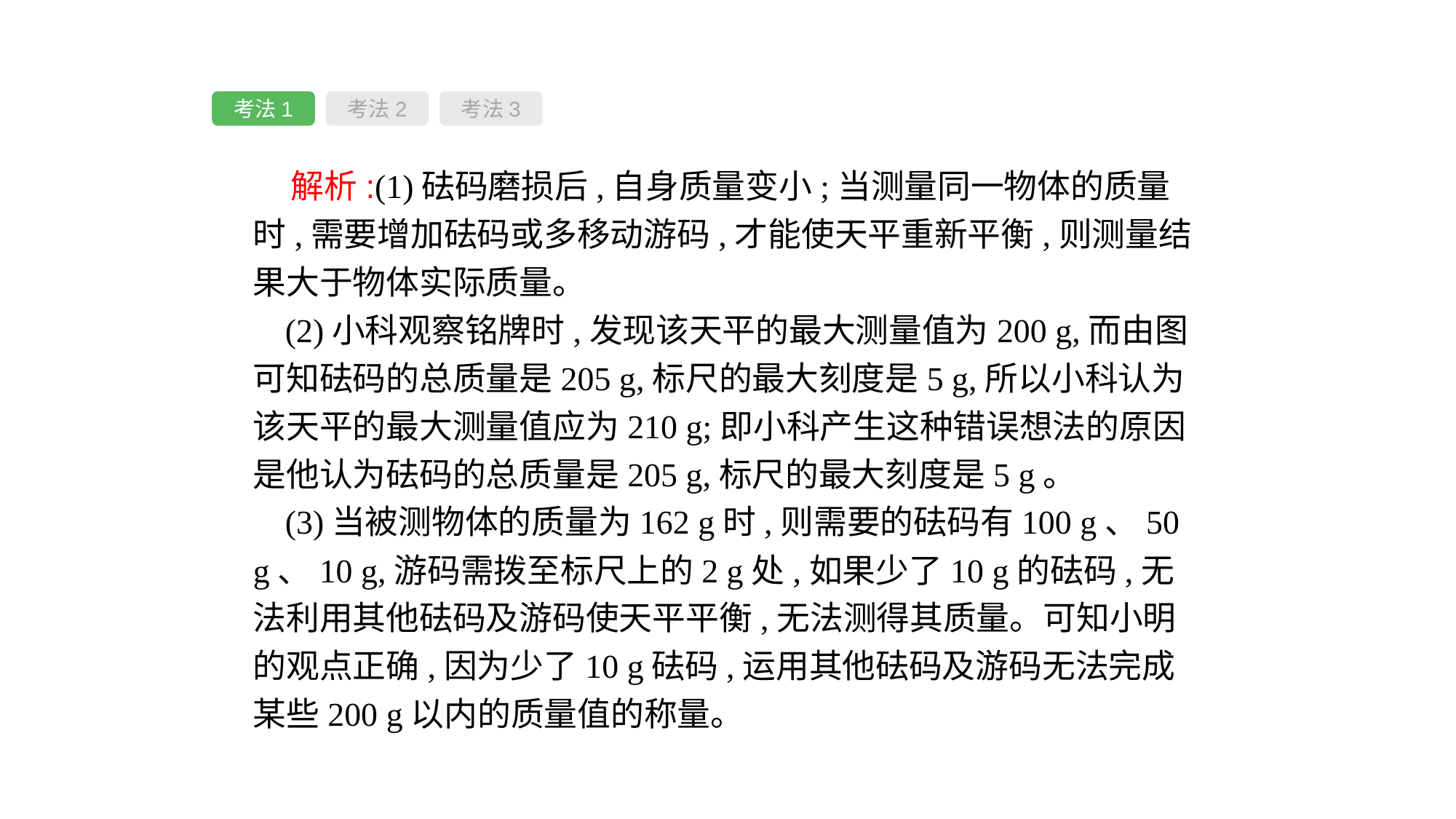

考法1
考法2
考法3
    解析:(1)砝码磨损后,自身质量变小;当测量同一物体的质量时,需要增加砝码或多移动游码,才能使天平重新平衡,则测量结果大于物体实际质量。
(2)小科观察铭牌时,发现该天平的最大测量值为200 g,而由图可知砝码的总质量是205 g,标尺的最大刻度是5 g,所以小科认为该天平的最大测量值应为210 g;即小科产生这种错误想法的原因是他认为砝码的总质量是205 g,标尺的最大刻度是5 g。
(3)当被测物体的质量为162 g时,则需要的砝码有100 g、50 g、10 g,游码需拨至标尺上的2 g处,如果少了10 g的砝码,无法利用其他砝码及游码使天平平衡,无法测得其质量。可知小明的观点正确,因为少了10 g砝码,运用其他砝码及游码无法完成某些200 g以内的质量值的称量。